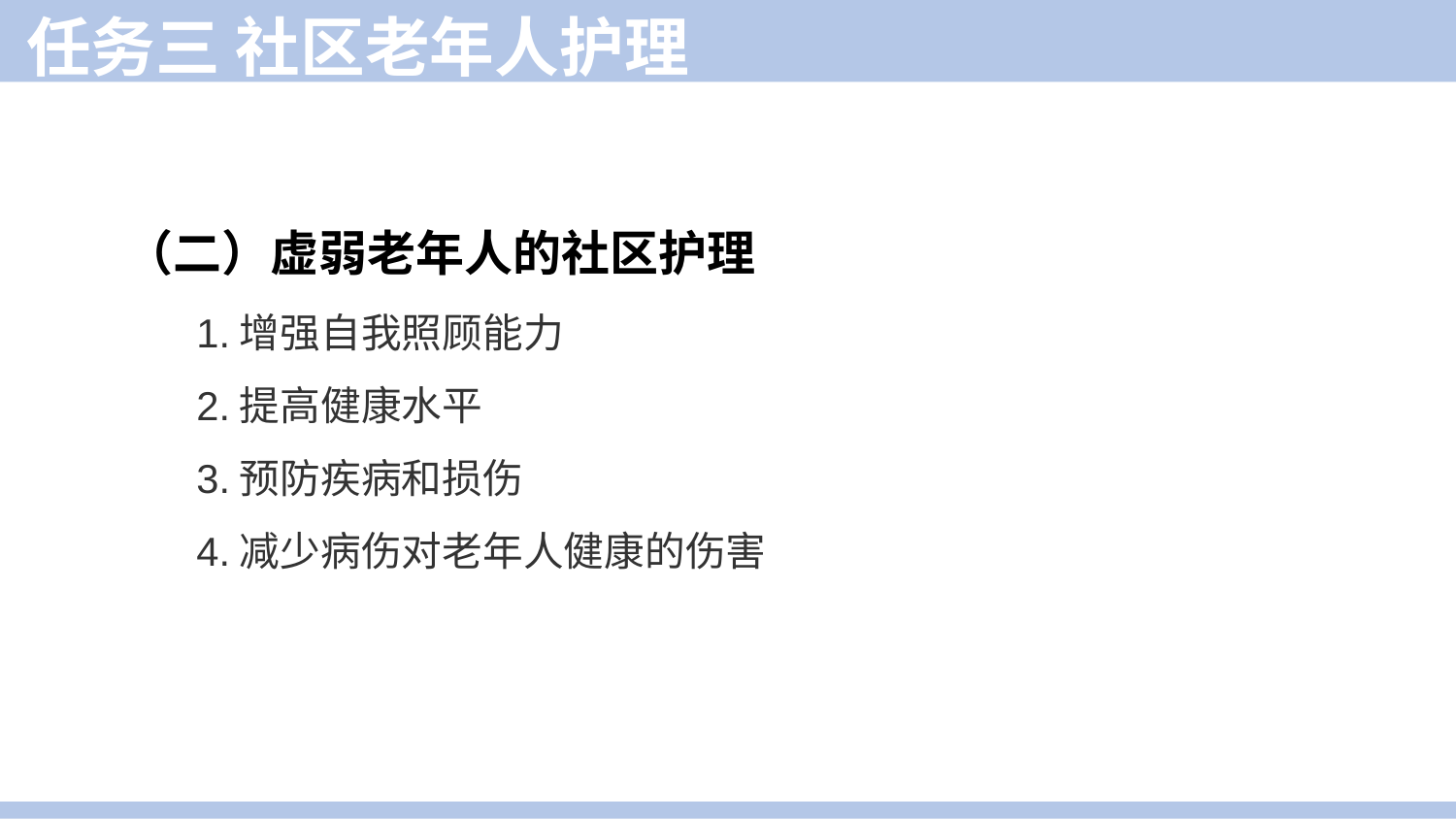

任务三 社区老年人护理
（二）虚弱老年人的社区护理
1.增强自我照顾能力
2.提高健康水平
3.预防疾病和损伤
4.减少病伤对老年人健康的伤害